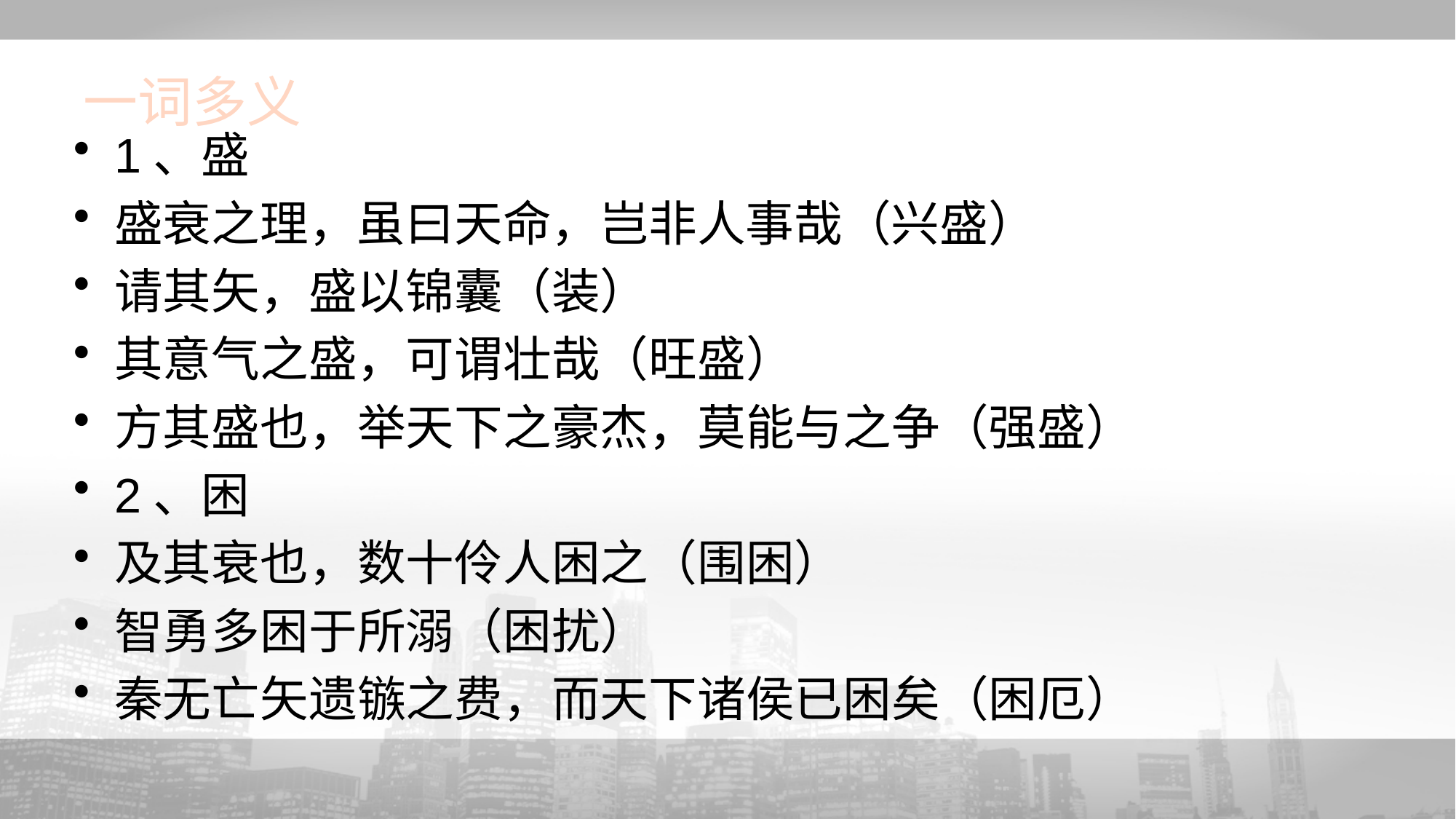

# 一词多义

1、盛
盛衰之理，虽曰天命，岂非人事哉（兴盛）
请其矢，盛以锦囊（装）
其意气之盛，可谓壮哉（旺盛）
方其盛也，举天下之豪杰，莫能与之争（强盛）
2、困
及其衰也，数十伶人困之（围困）
智勇多困于所溺（困扰）
秦无亡矢遗镞之费，而天下诸侯已困矣（困厄）